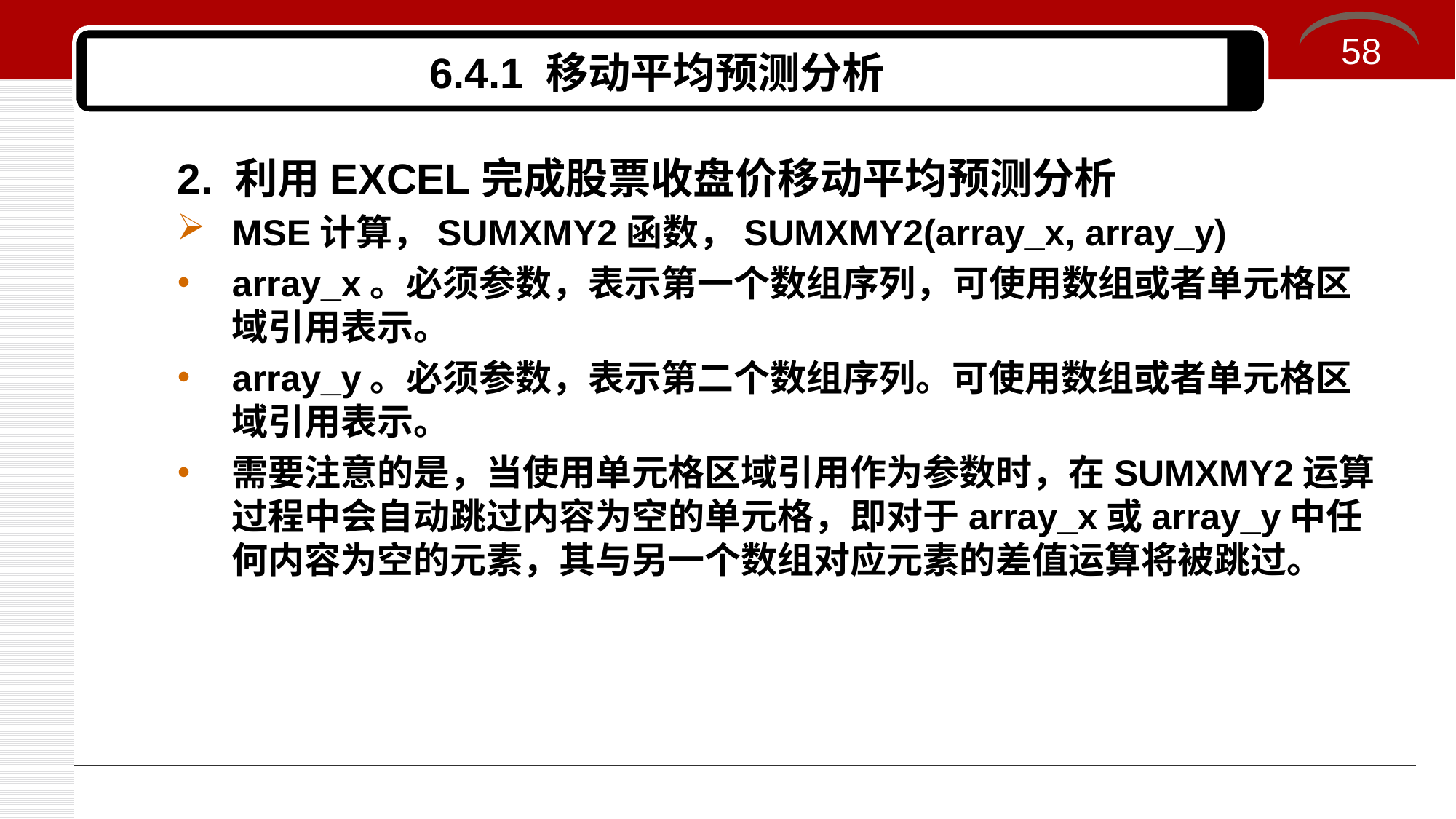

58
# 6.4.1 移动平均预测分析
2. 利用EXCEL完成股票收盘价移动平均预测分析
MSE计算，SUMXMY2函数，SUMXMY2(array_x, array_y)
array_x。必须参数，表示第一个数组序列，可使用数组或者单元格区域引用表示。
array_y。必须参数，表示第二个数组序列。可使用数组或者单元格区域引用表示。
需要注意的是，当使用单元格区域引用作为参数时，在SUMXMY2运算过程中会自动跳过内容为空的单元格，即对于array_x或array_y中任何内容为空的元素，其与另一个数组对应元素的差值运算将被跳过。